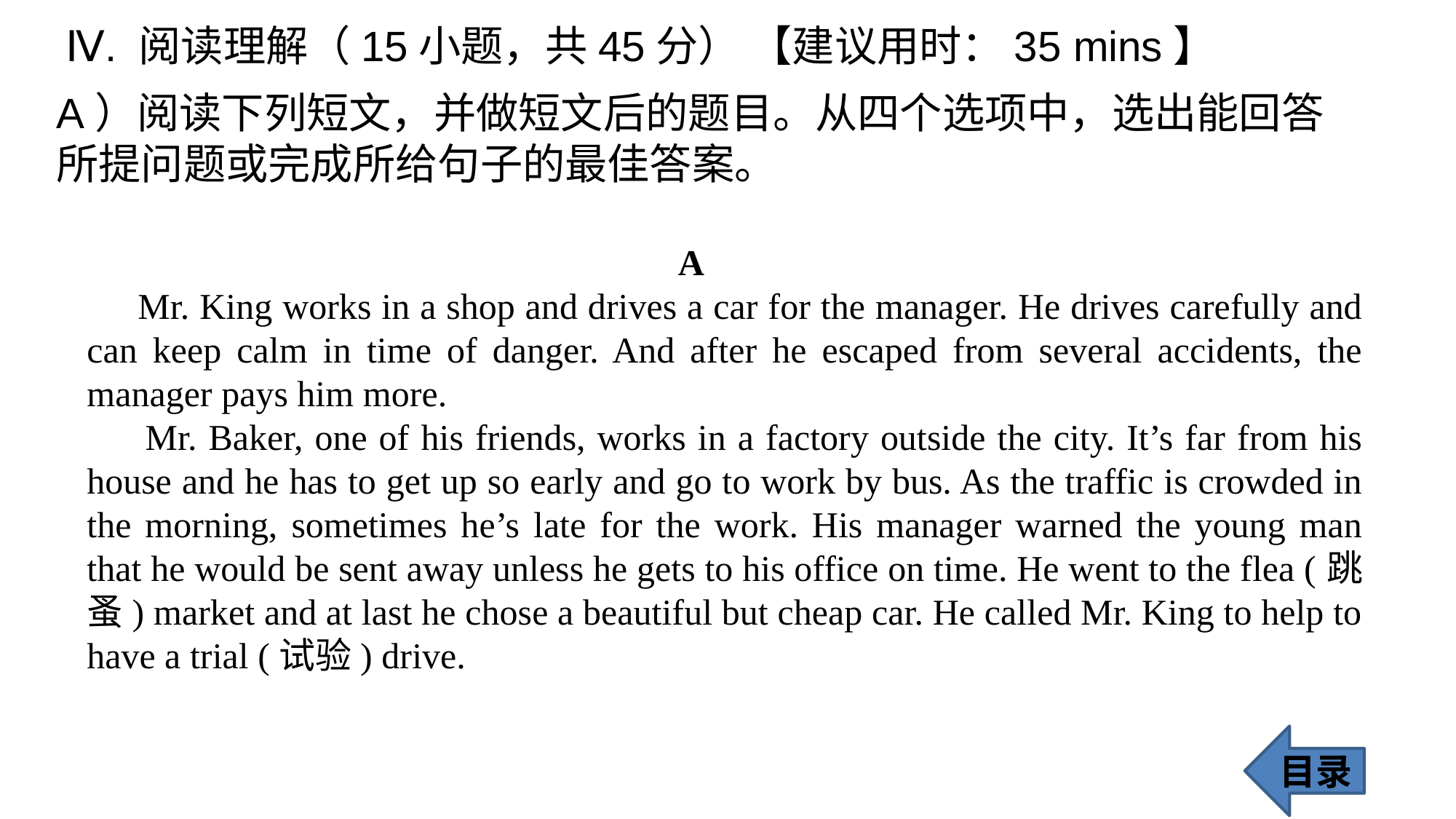

Ⅳ. 阅读理解（15小题，共45分） 【建议用时：35 mins】
A）阅读下列短文，并做短文后的题目。从四个选项中，选出能回答所提问题或完成所给句子的最佳答案。
                                                                 A
     Mr. King works in a shop and drives a car for the manager. He drives carefully and can keep calm in time of danger. And after he escaped from several accidents, the manager pays him more.
     Mr. Baker, one of his friends, works in a factory outside the city. It’s far from his house and he has to get up so early and go to work by bus. As the traffic is crowded in the morning, sometimes he’s late for the work. His manager warned the young man that he would be sent away unless he gets to his office on time. He went to the flea (跳蚤) market and at last he chose a beautiful but cheap car. He called Mr. King to help to have a trial (试验) drive.
目录
30